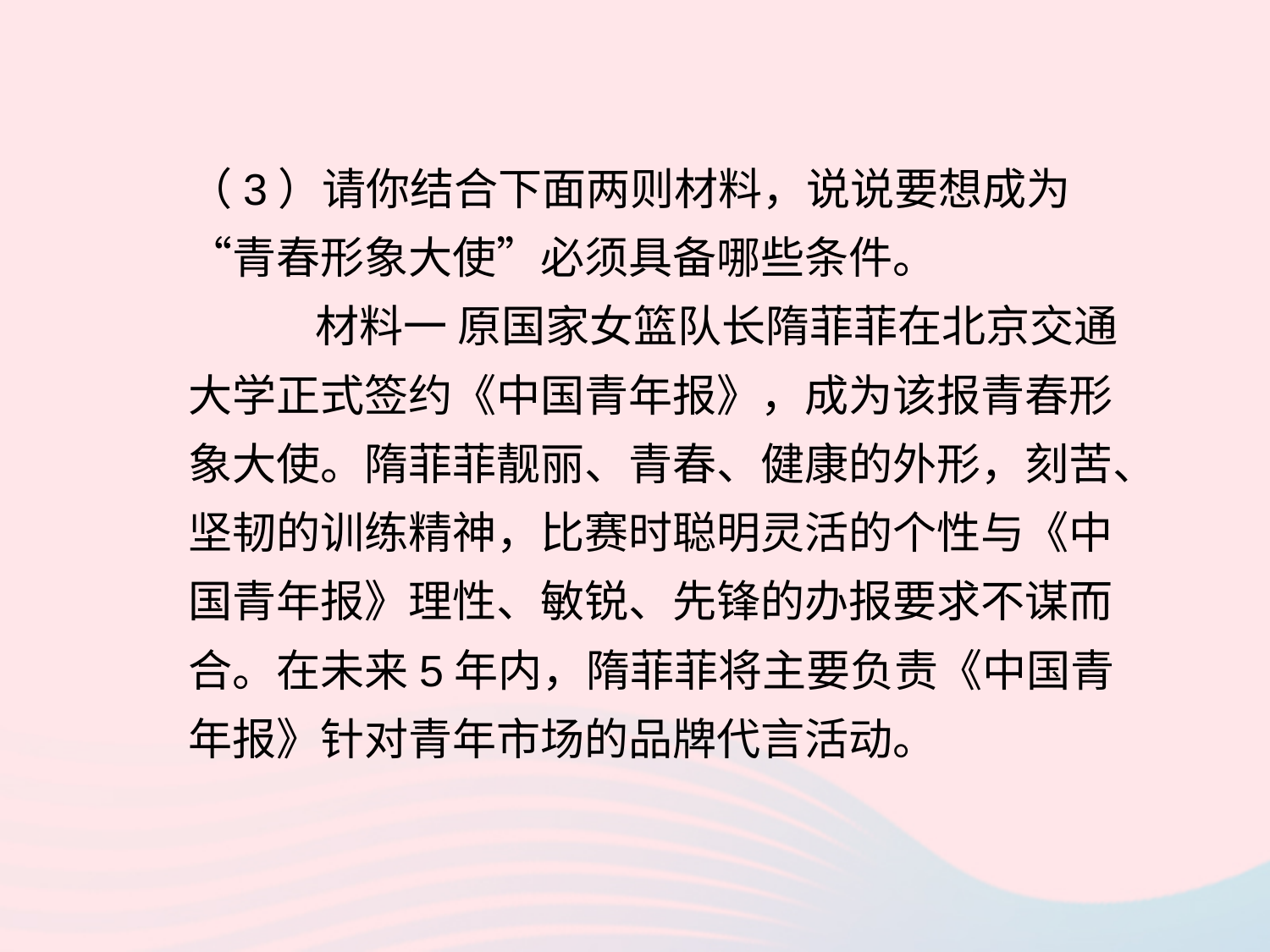

（3）请你结合下面两则材料，说说要想成为“青春形象大使”必须具备哪些条件。
	材料一 原国家女篮队长隋菲菲在北京交通大学正式签约《中国青年报》，成为该报青春形象大使。隋菲菲靓丽、青春、健康的外形，刻苦、坚韧的训练精神，比赛时聪明灵活的个性与《中国青年报》理性、敏锐、先锋的办报要求不谋而合。在未来5年内，隋菲菲将主要负责《中国青年报》针对青年市场的品牌代言活动。